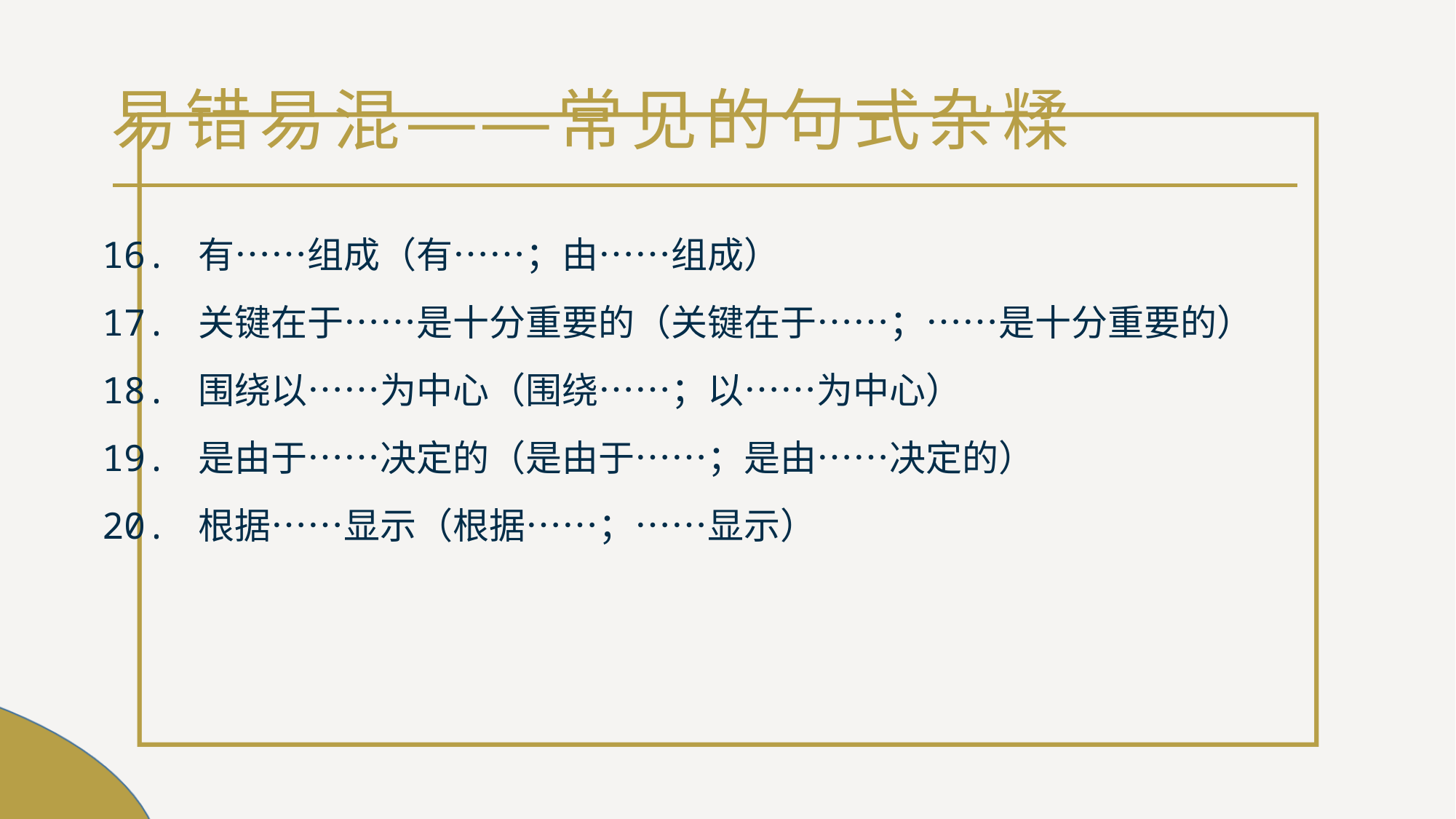

# 易错易混——常见的句式杂糅
16. 有……组成（有……；由……组成）
17. 关键在于……是十分重要的（关键在于……；……是十分重要的）
18. 围绕以……为中心（围绕……；以……为中心）
19. 是由于……决定的（是由于……；是由……决定的）
20. 根据……显示（根据……；……显示）